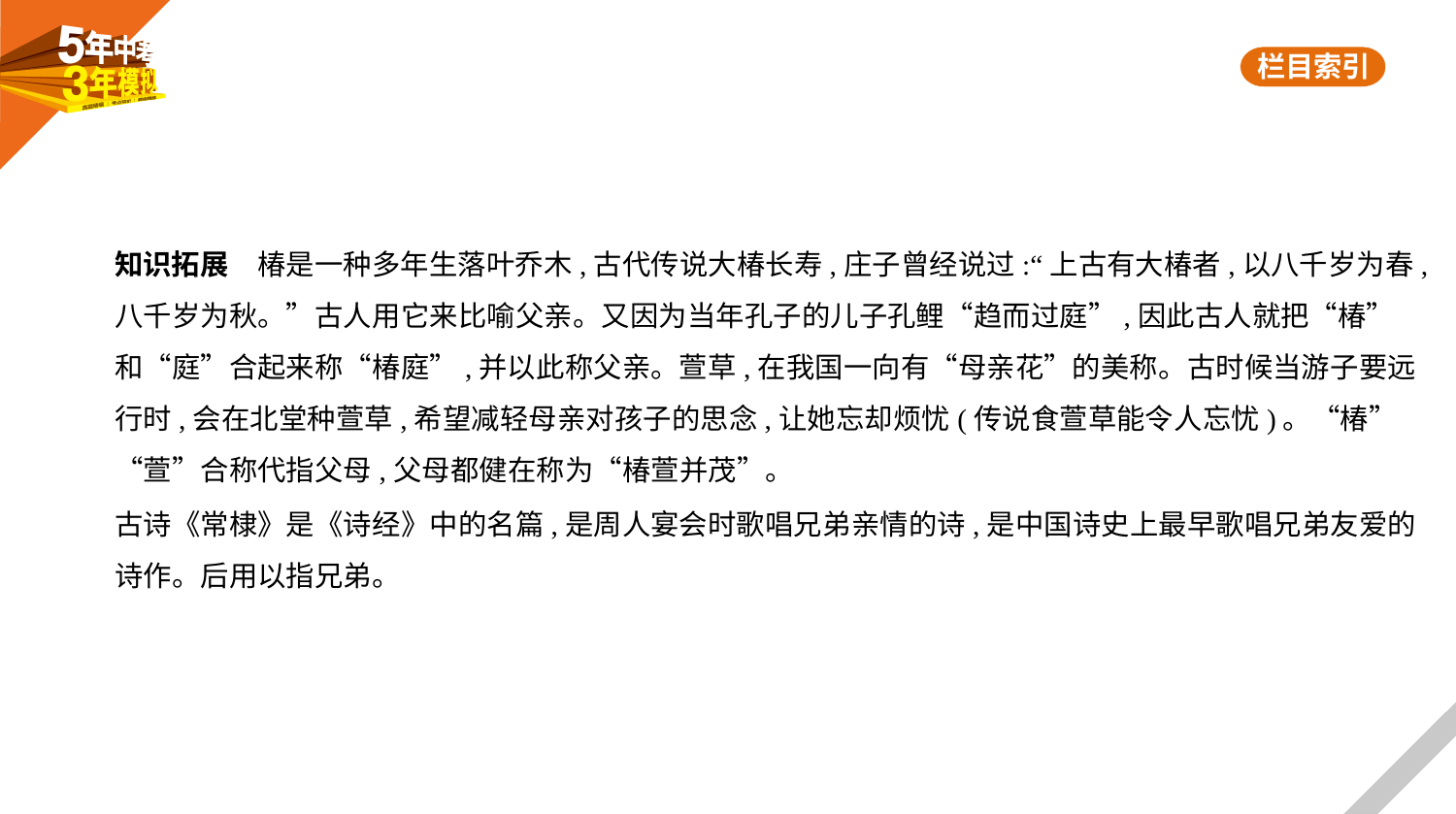

知识拓展　椿是一种多年生落叶乔木,古代传说大椿长寿,庄子曾经说过:“上古有大椿者,以八千岁为春,
八千岁为秋。”古人用它来比喻父亲。又因为当年孔子的儿子孔鲤“趋而过庭”,因此古人就把“椿”
和“庭”合起来称“椿庭”,并以此称父亲。萱草,在我国一向有“母亲花”的美称。古时候当游子要远
行时,会在北堂种萱草,希望减轻母亲对孩子的思念,让她忘却烦忧(传说食萱草能令人忘忧)。“椿”
“萱”合称代指父母,父母都健在称为“椿萱并茂”。
古诗《常棣》是《诗经》中的名篇,是周人宴会时歌唱兄弟亲情的诗,是中国诗史上最早歌唱兄弟友爱的
诗作。后用以指兄弟。